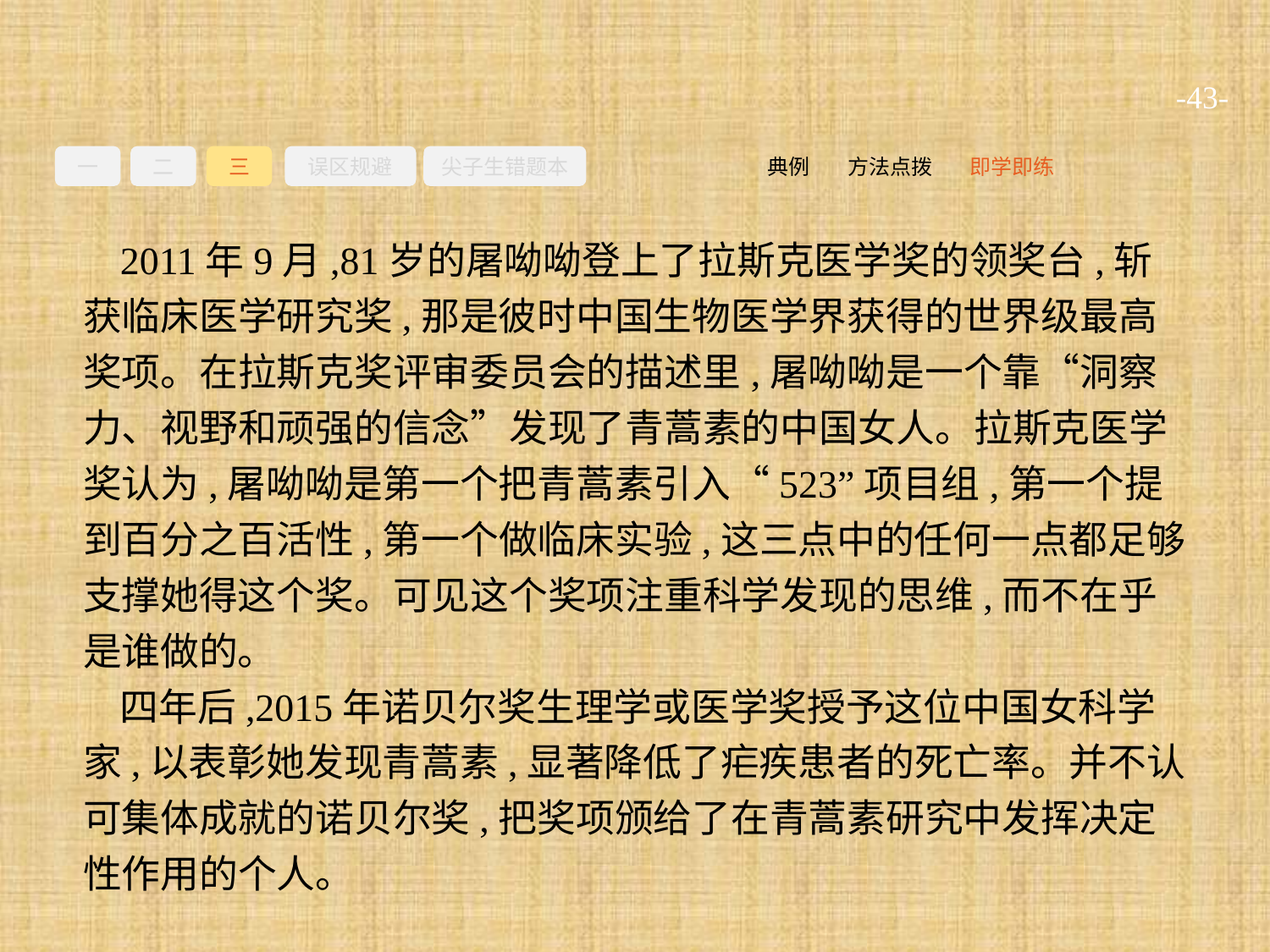

-43-
一
二
三
误区规避
尖子生错题本
即学即练
方法点拨
典例
2011年9月,81岁的屠呦呦登上了拉斯克医学奖的领奖台,斩获临床医学研究奖,那是彼时中国生物医学界获得的世界级最高奖项。在拉斯克奖评审委员会的描述里,屠呦呦是一个靠“洞察力、视野和顽强的信念”发现了青蒿素的中国女人。拉斯克医学奖认为,屠呦呦是第一个把青蒿素引入“523”项目组,第一个提到百分之百活性,第一个做临床实验,这三点中的任何一点都足够支撑她得这个奖。可见这个奖项注重科学发现的思维,而不在乎是谁做的。
四年后,2015年诺贝尔奖生理学或医学奖授予这位中国女科学家,以表彰她发现青蒿素,显著降低了疟疾患者的死亡率。并不认可集体成就的诺贝尔奖,把奖项颁给了在青蒿素研究中发挥决定性作用的个人。